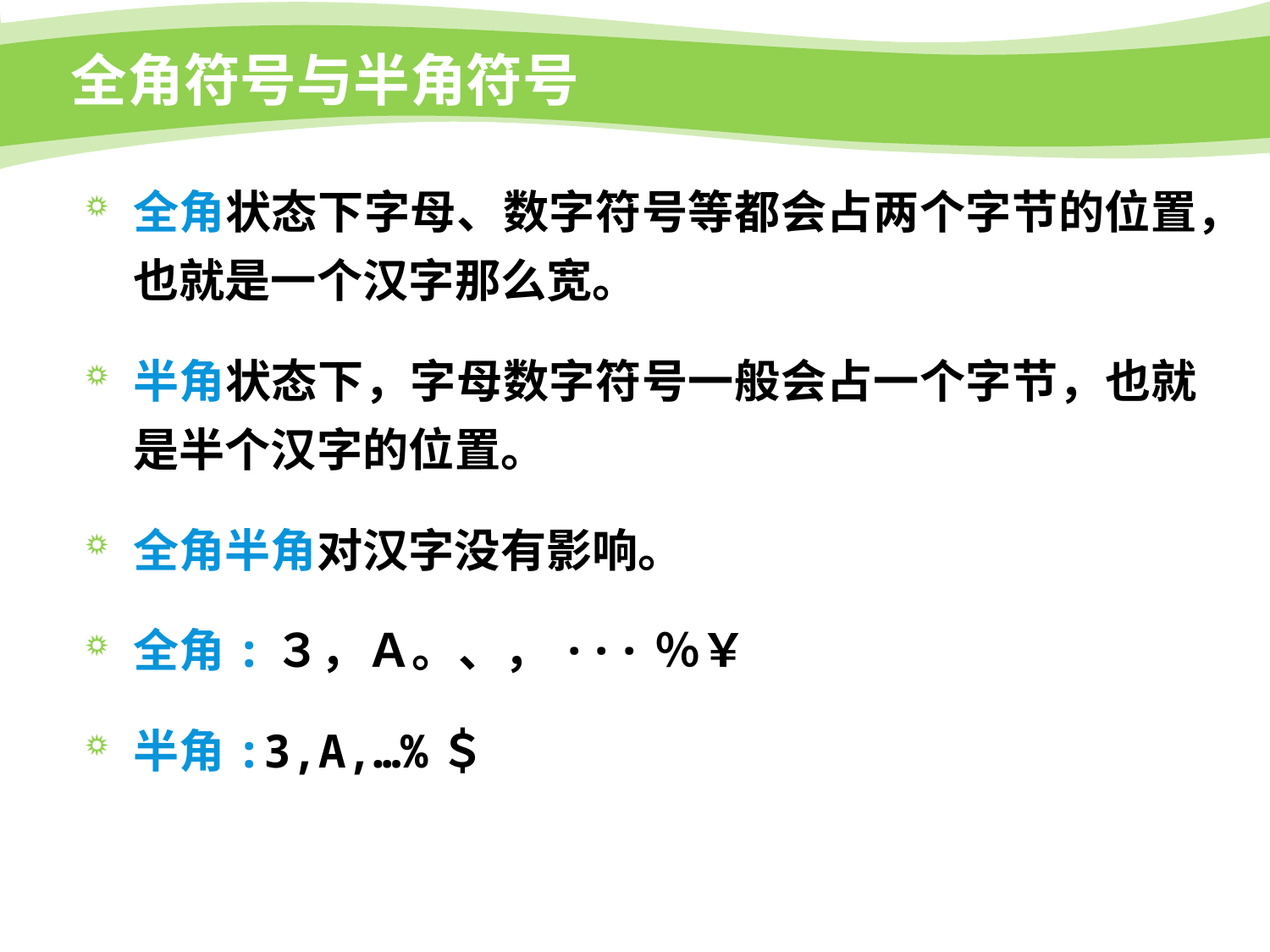

# 全角符号与半角符号
全角状态下字母、数字符号等都会占两个字节的位置，也就是一个汉字那么宽。
半角状态下，字母数字符号一般会占一个字节，也就是半个汉字的位置。
全角半角对汉字没有影响。
全角:３，Ａ。、，···％￥
半角:3,A,…%＄